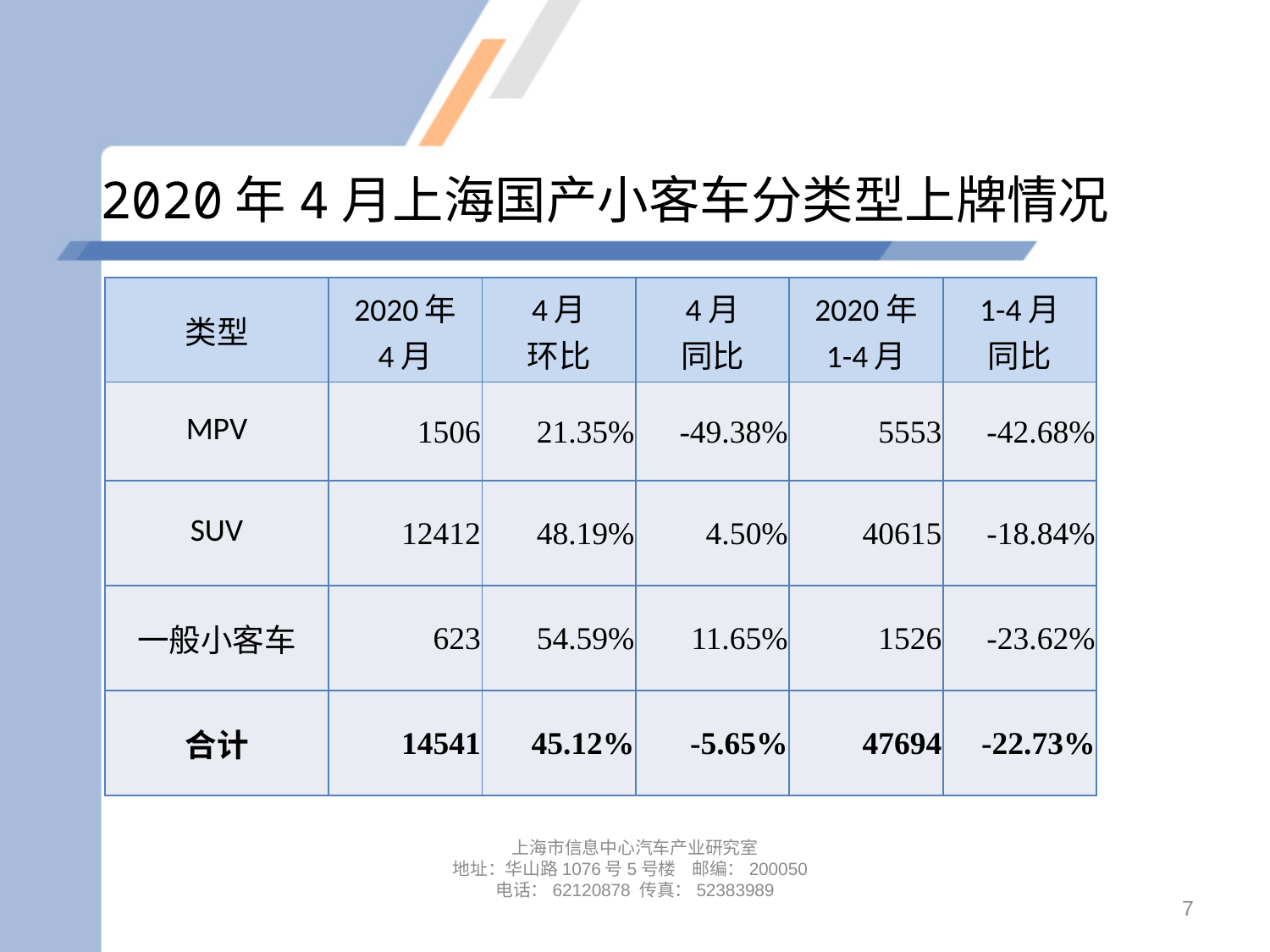

# 2020年4月上海国产小客车分类型上牌情况
| 类型 | 2020年 4月 | 4月 环比 | 4月 同比 | 2020年 1-4月 | 1-4月 同比 |
| --- | --- | --- | --- | --- | --- |
| MPV | 1506 | 21.35% | -49.38% | 5553 | -42.68% |
| SUV | 12412 | 48.19% | 4.50% | 40615 | -18.84% |
| 一般小客车 | 623 | 54.59% | 11.65% | 1526 | -23.62% |
| 合计 | 14541 | 45.12% | -5.65% | 47694 | -22.73% |
上海市信息中心汽车产业研究室
地址：华山路1076号5号楼    邮编：200050
电话：62120878 传真：52383989

7